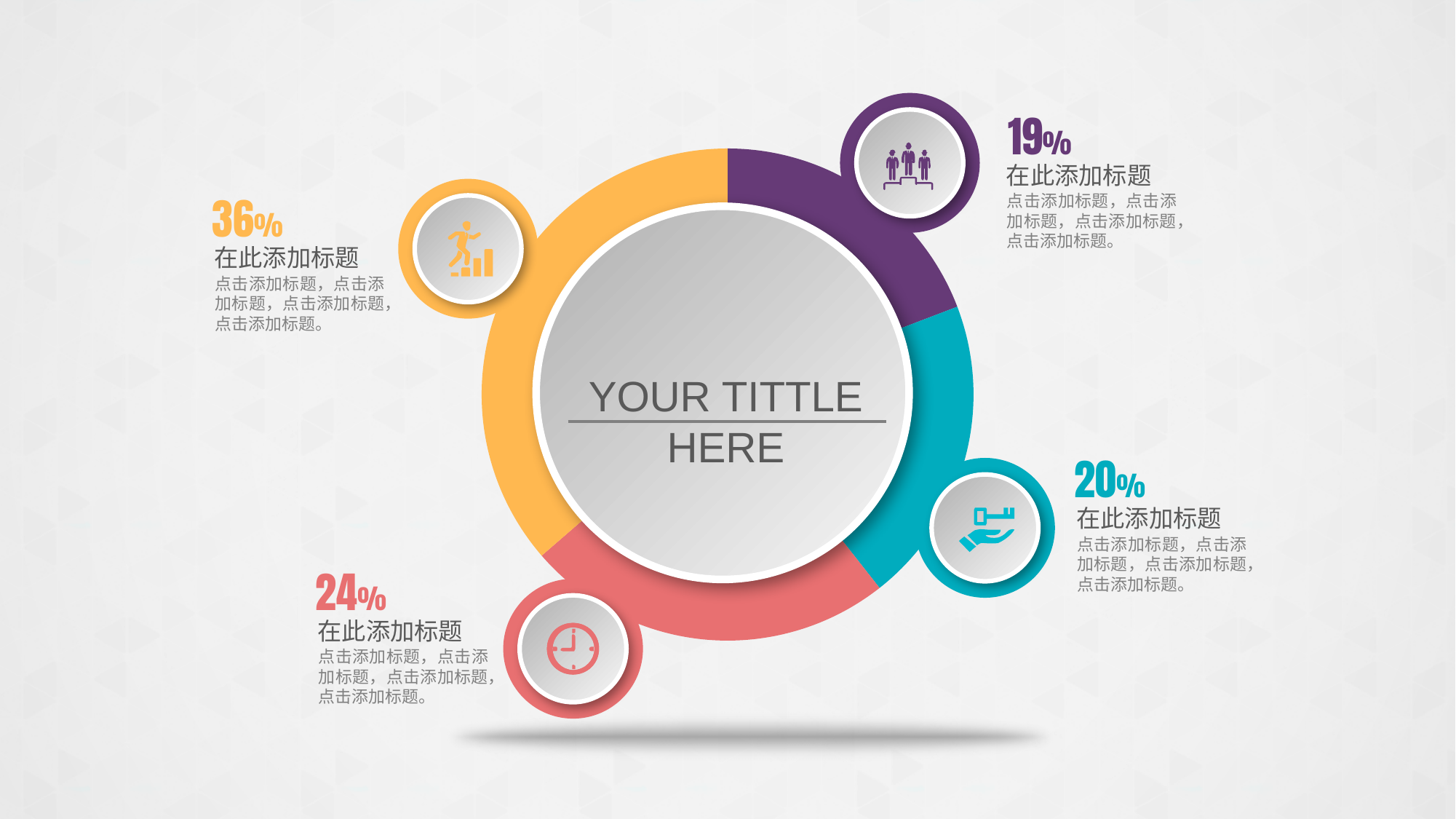

19%
在此添加标题
点击添加标题，点击添加标题，点击添加标题，点击添加标题。

### Chart

| Category | 销售额 |
|---|---|
| 第一季度 | 19.0 |
| 第二季度 | 20.0 |
| 第三季度 | 24.0 |
| 第四季度 | 36.0 |

36%
在此添加标题
点击添加标题，点击添加标题，点击添加标题，点击添加标题。

YOUR TITTLE HERE
20%
在此添加标题
点击添加标题，点击添加标题，点击添加标题，点击添加标题。

24%
在此添加标题
点击添加标题，点击添加标题，点击添加标题，点击添加标题。